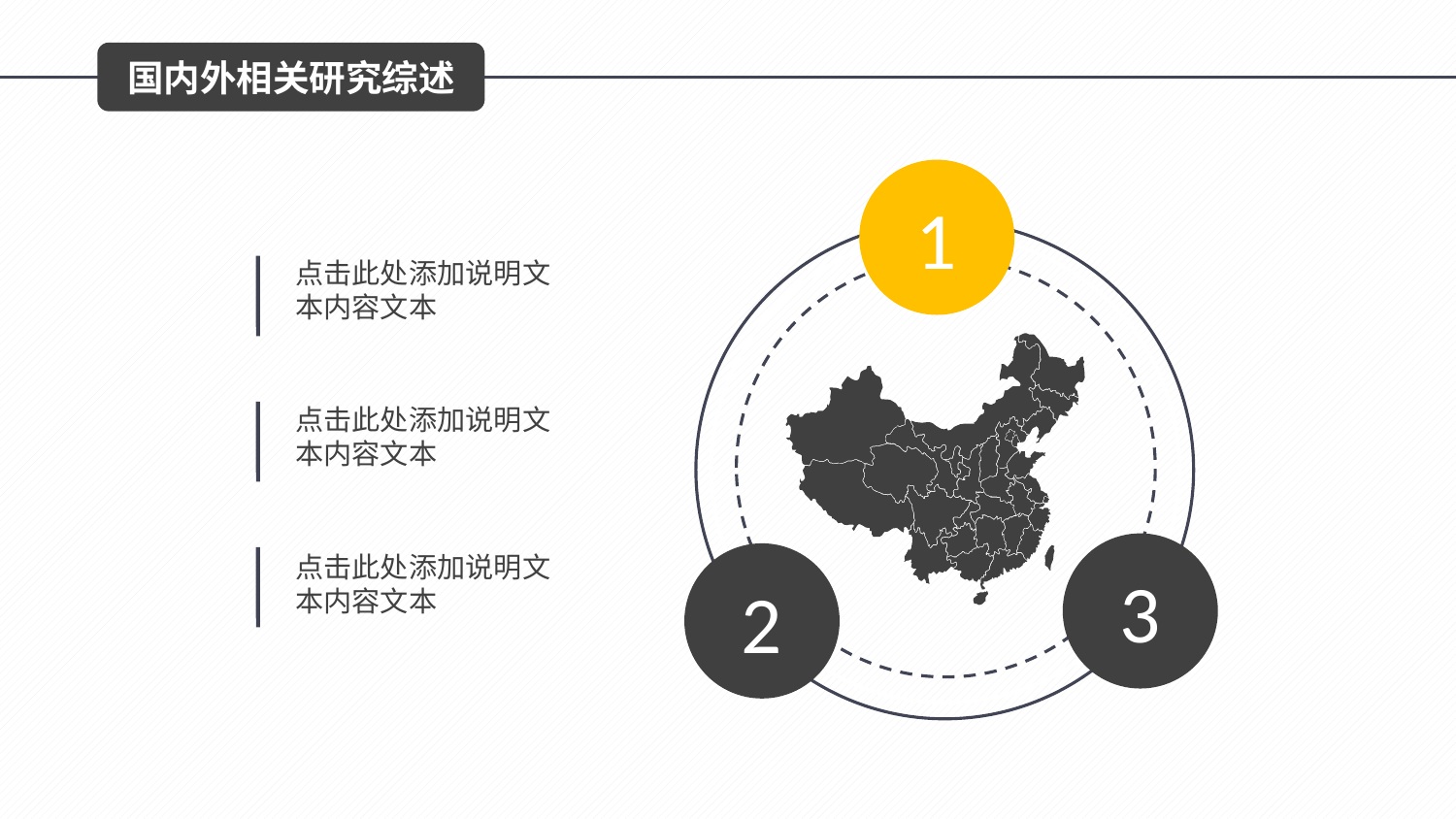

国内外相关研究综述
1

点击此处添加说明文本内容文本

点击此处添加说明文本内容文本

3
点击此处添加说明文本内容文本

2